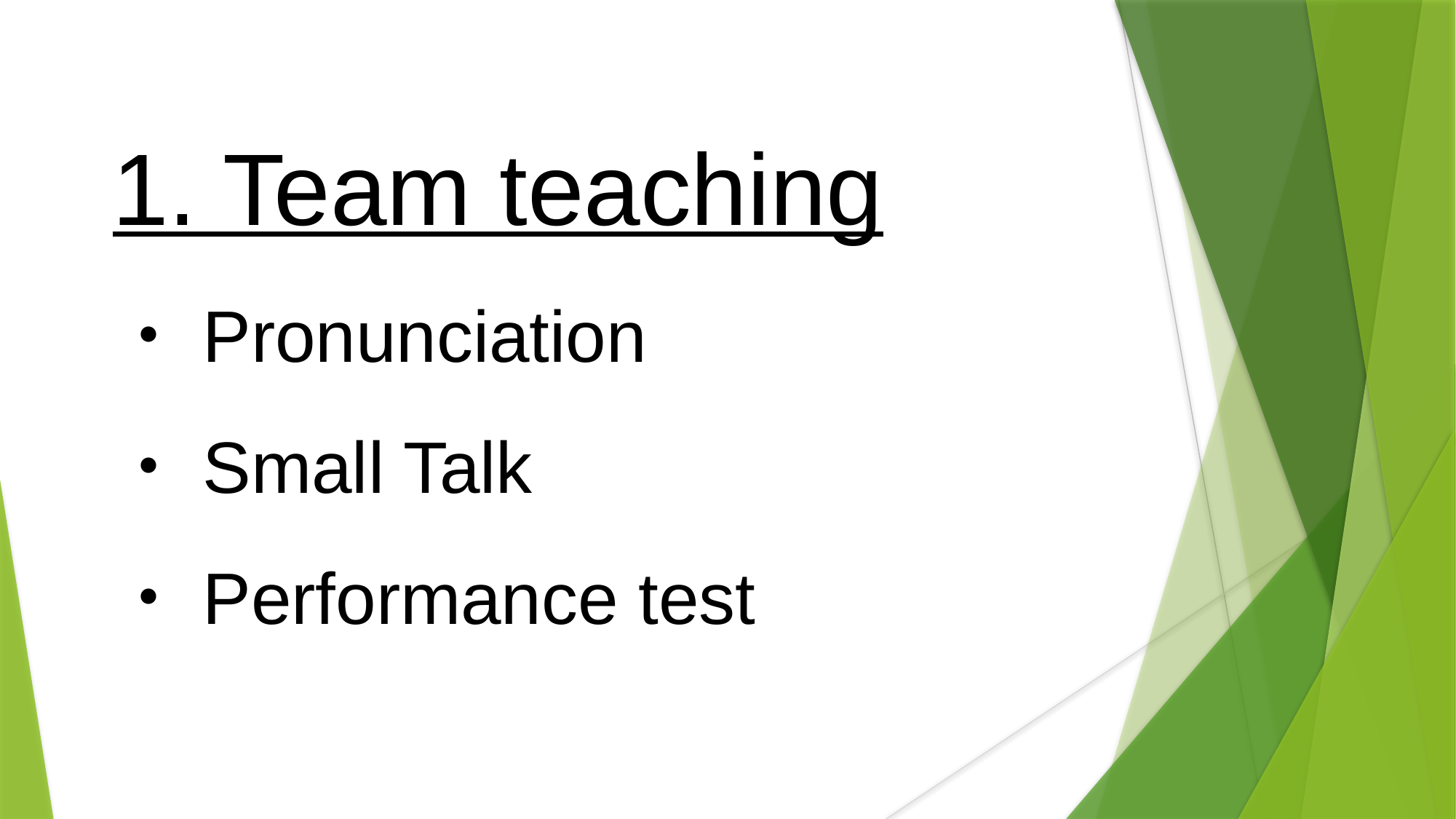

1. Team teaching
・Pronunciation
・Small Talk
・Performance test